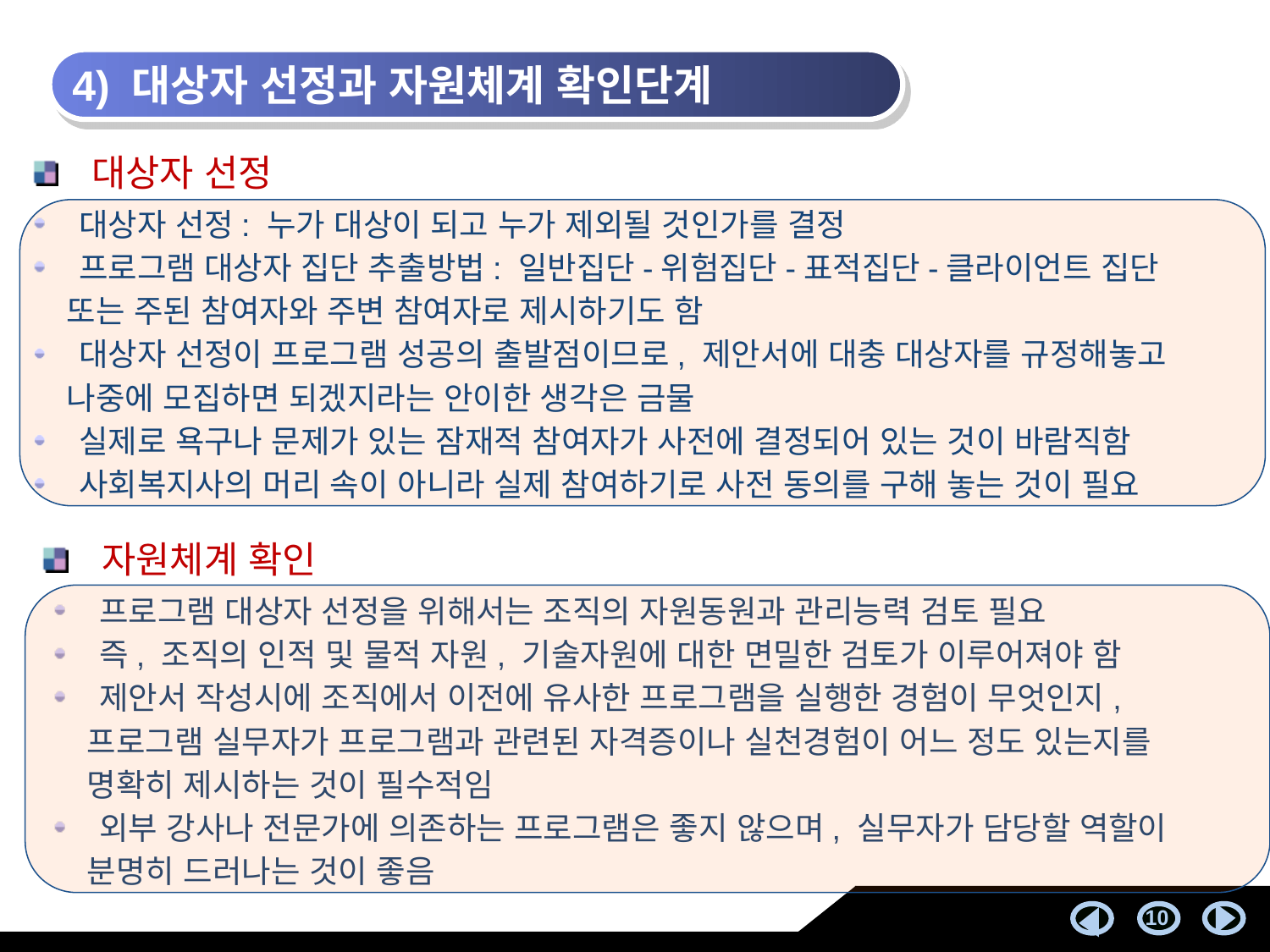

4) 대상자 선정과 자원체계 확인단계
  대상자 선정
 대상자 선정: 누가 대상이 되고 누가 제외될 것인가를 결정
 프로그램 대상자 집단 추출방법: 일반집단-위험집단-표적집단-클라이언트 집단
   또는 주된 참여자와 주변 참여자로 제시하기도 함
 대상자 선정이 프로그램 성공의 출발점이므로, 제안서에 대충 대상자를 규정해놓고
   나중에 모집하면 되겠지라는 안이한 생각은 금물
 실제로 욕구나 문제가 있는 잠재적 참여자가 사전에 결정되어 있는 것이 바람직함
 사회복지사의 머리 속이 아니라 실제 참여하기로 사전 동의를 구해 놓는 것이 필요

  자원체계 확인

 프로그램 대상자 선정을 위해서는 조직의 자원동원과 관리능력 검토 필요
 즉, 조직의 인적 및 물적 자원, 기술자원에 대한 면밀한 검토가 이루어져야 함
 제안서 작성시에 조직에서 이전에 유사한 프로그램을 실행한 경험이 무엇인지,
   프로그램 실무자가 프로그램과 관련된 자격증이나 실천경험이 어느 정도 있는지를
   명확히 제시하는 것이 필수적임
 외부 강사나 전문가에 의존하는 프로그램은 좋지 않으며, 실무자가 담당할 역할이
   분명히 드러나는 것이 좋음